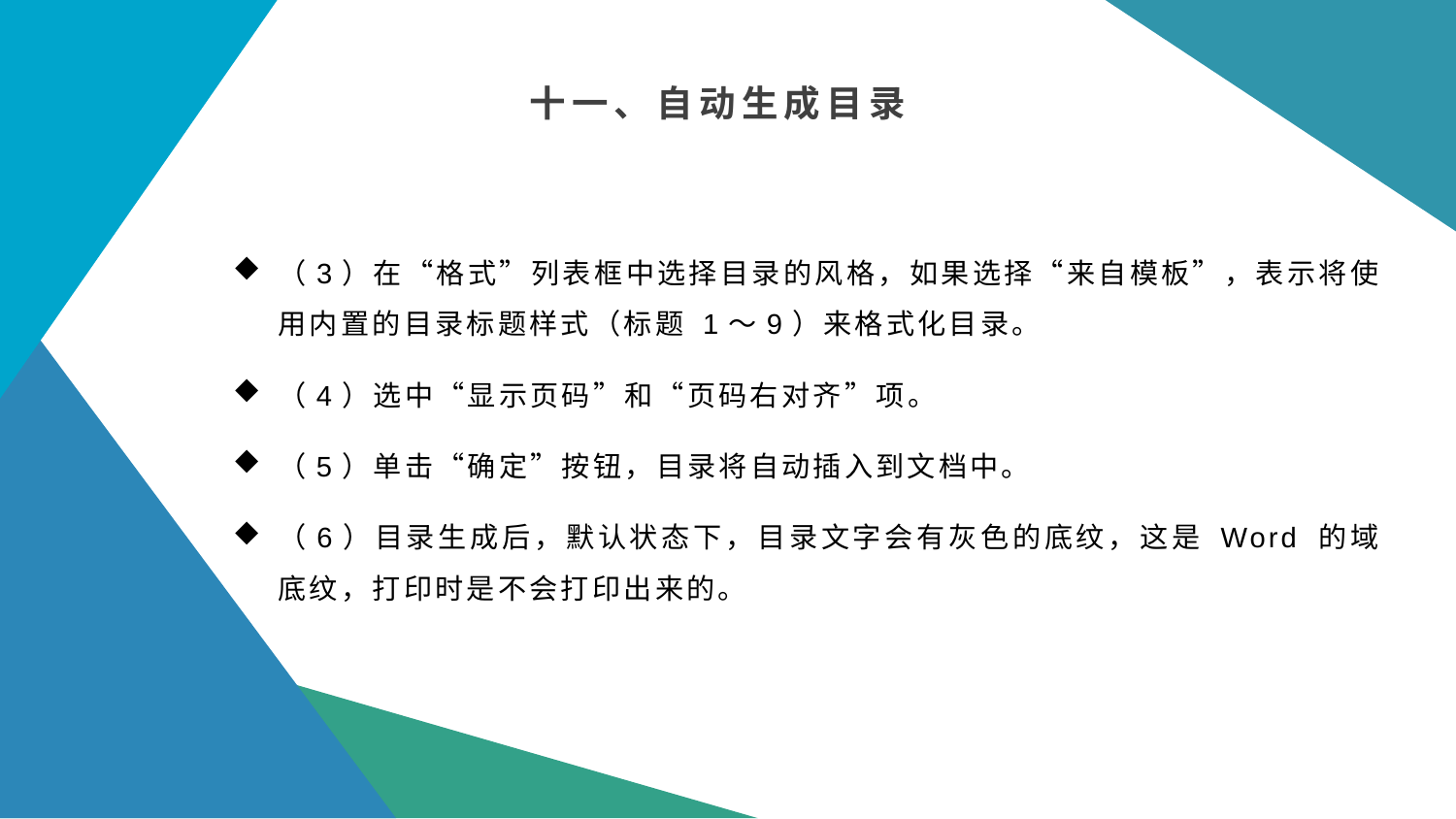

十一、自动生成目录
（3）在“格式”列表框中选择目录的风格，如果选择“来自模板”，表示将使用内置的目录标题样式（标题 1～9）来格式化目录。
（4）选中“显示页码”和“页码右对齐”项。
（5）单击“确定”按钮，目录将自动插入到文档中。
（6）目录生成后，默认状态下，目录文字会有灰色的底纹，这是 Word 的域底纹，打印时是不会打印出来的。